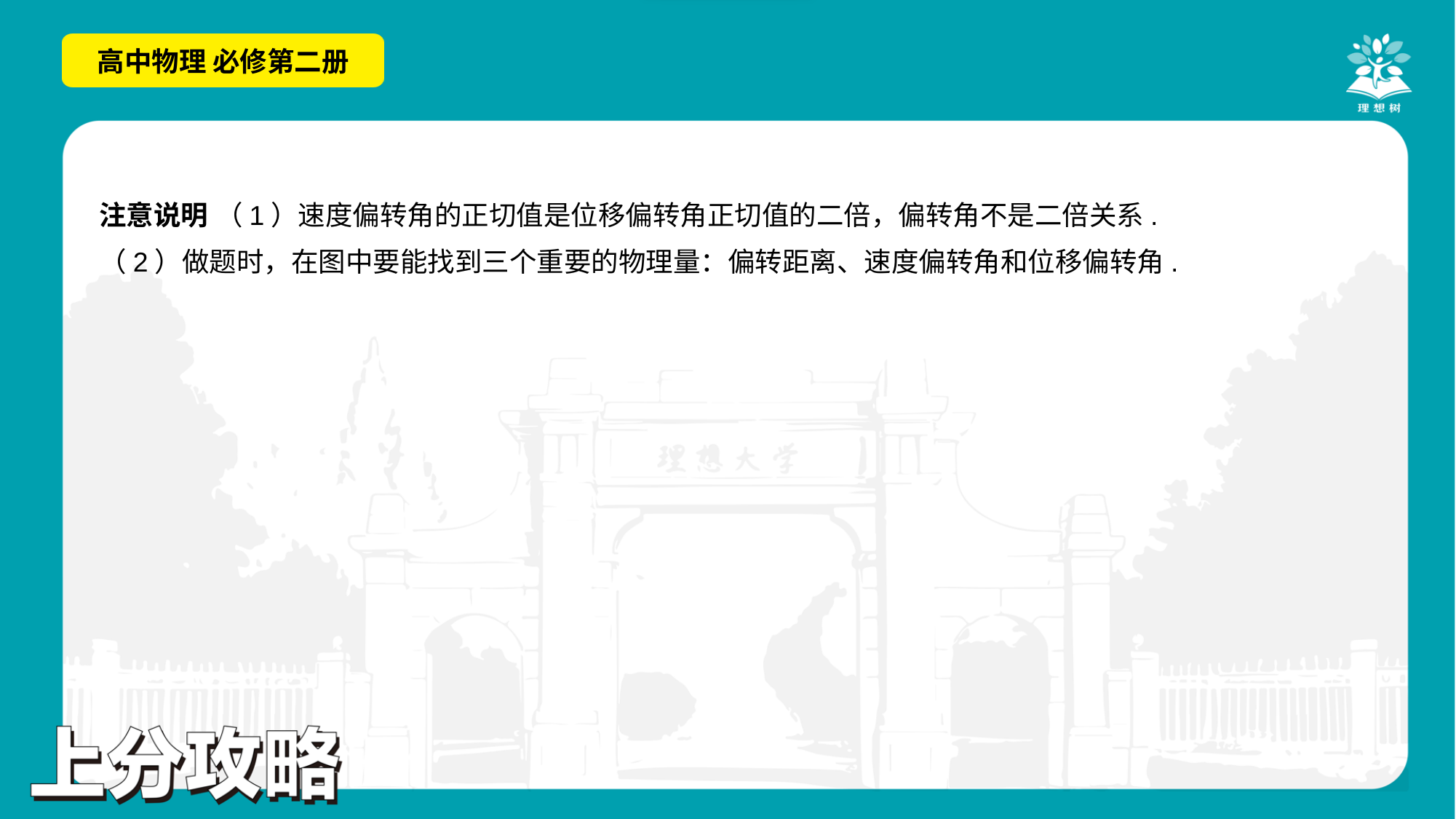

注意说明 （1）速度偏转角的正切值是位移偏转角正切值的二倍，偏转角不是二倍关系.
（2）做题时，在图中要能找到三个重要的物理量：偏转距离、速度偏转角和位移偏转角.